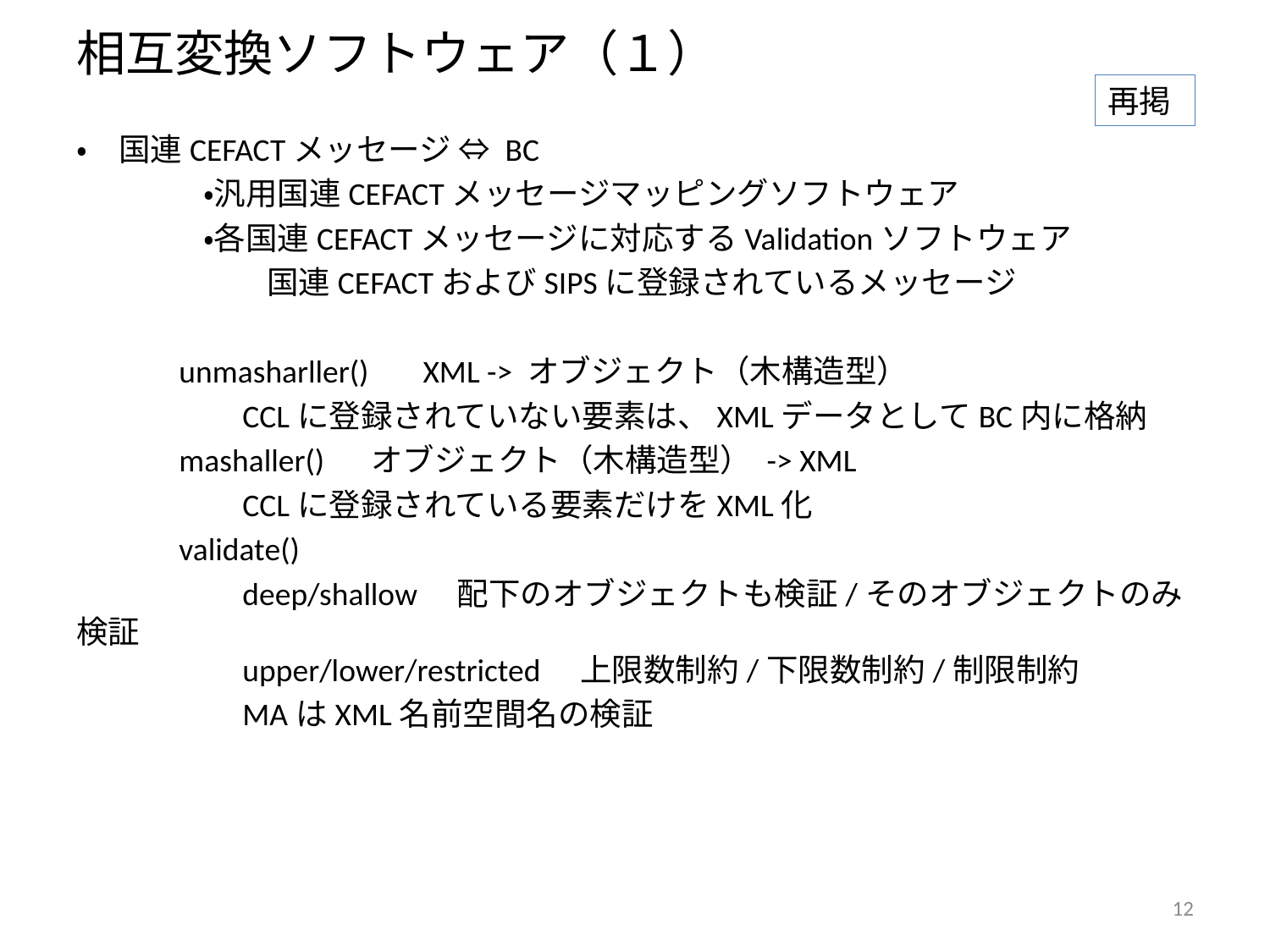

# 相互変換ソフトウェア（１）
再掲
・　国連CEFACTメッセージ ⇔ BC
　　　　・汎用国連CEFACTメッセージマッピングソフトウェア
　　　　・各国連CEFACTメッセージに対応するValidationソフトウェア
　　　　　　国連CEFACTおよびSIPSに登録されているメッセージ

　　　unmasharller() 　XML -> オブジェクト（木構造型）
　　　　　CCLに登録されていない要素は、XMLデータとしてBC内に格納
　　　mashaller() 　オブジェクト（木構造型） -> XML
　　　　　CCLに登録されている要素だけをXML化
　　　validate()
　　　　　deep/shallow　配下のオブジェクトも検証/そのオブジェクトのみ検証
　　　　　upper/lower/restricted　上限数制約/下限数制約/制限制約
　　　　　MAはXML名前空間名の検証
12